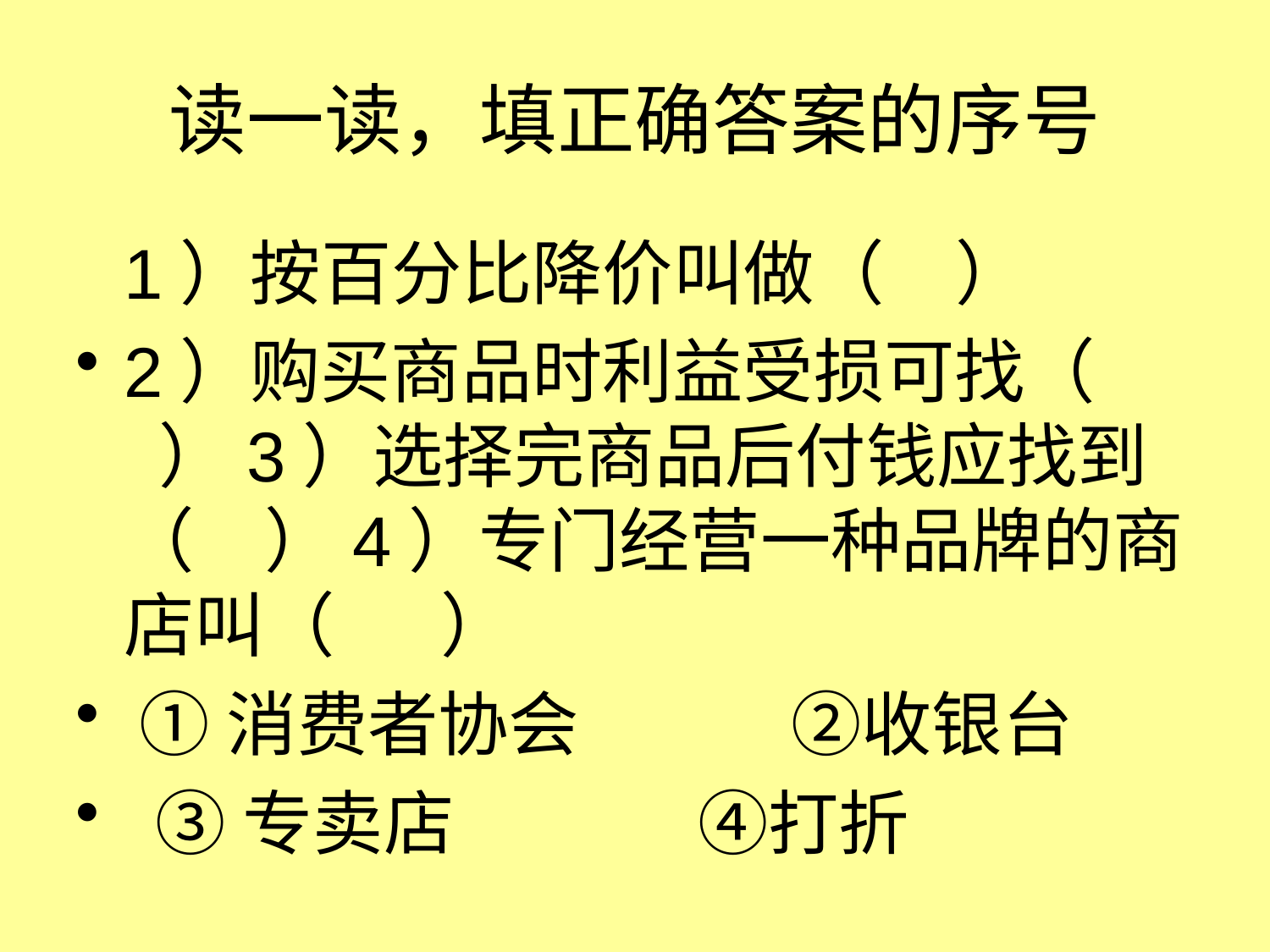

# 读一读，填正确答案的序号
  1）按百分比降价叫做（  ）
2）购买商品时利益受损可找（  ）3）选择完商品后付钱应找到（  ）4）专门经营一种品牌的商店叫（   ）
 ①消费者协会      ②收银台
  ③专卖店        ④打折